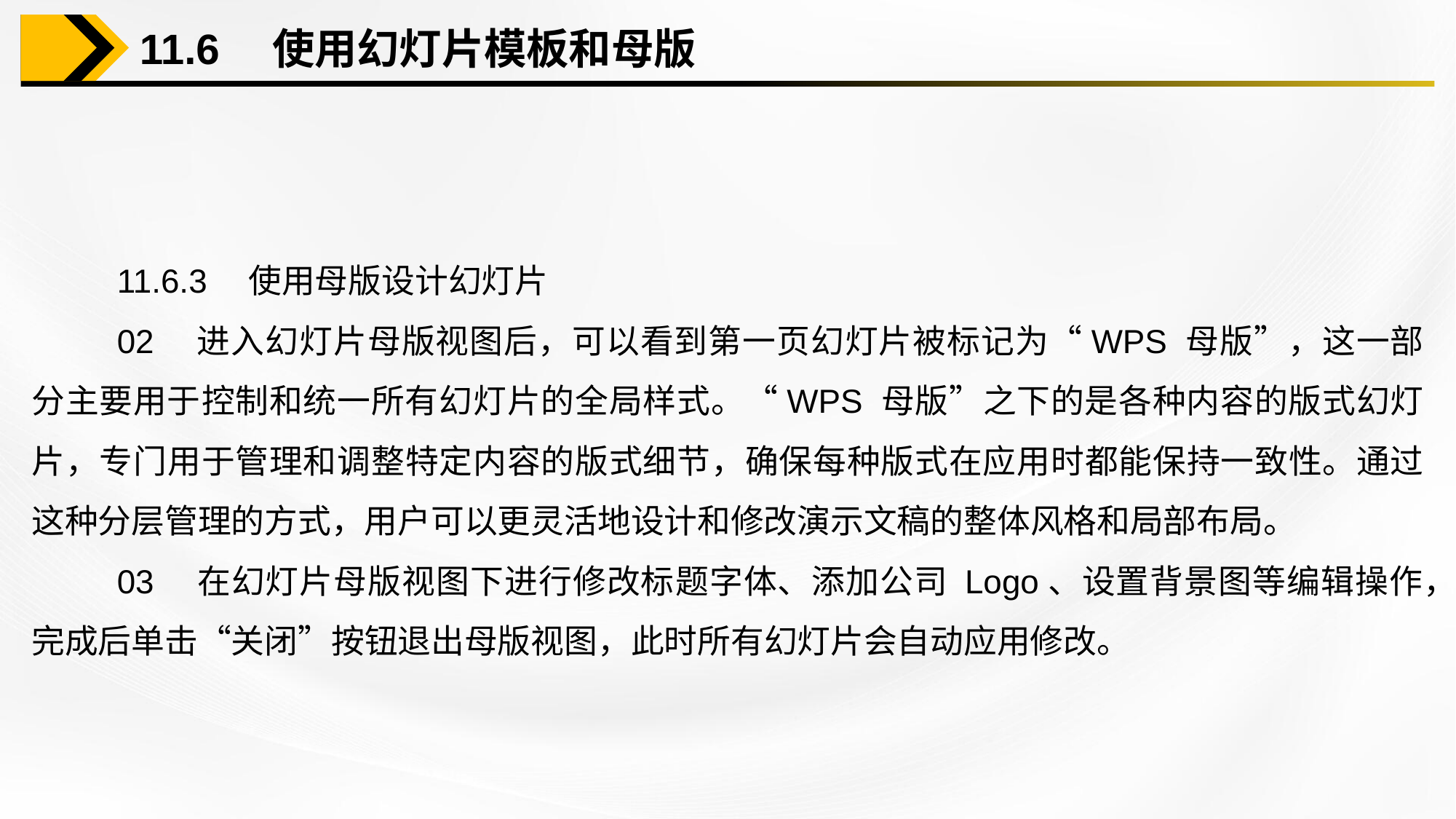

11.6　使用幻灯片模板和母版
11.6.3　使用母版设计幻灯片
02　进入幻灯片母版视图后，可以看到第一页幻灯片被标记为“WPS 母版”，这一部分主要用于控制和统一所有幻灯片的全局样式。“WPS 母版”之下的是各种内容的版式幻灯片，专门用于管理和调整特定内容的版式细节，确保每种版式在应用时都能保持一致性。通过这种分层管理的方式，用户可以更灵活地设计和修改演示文稿的整体风格和局部布局。
03　在幻灯片母版视图下进行修改标题字体、添加公司 Logo、设置背景图等编辑操作，完成后单击“关闭”按钮退出母版视图，此时所有幻灯片会自动应用修改。